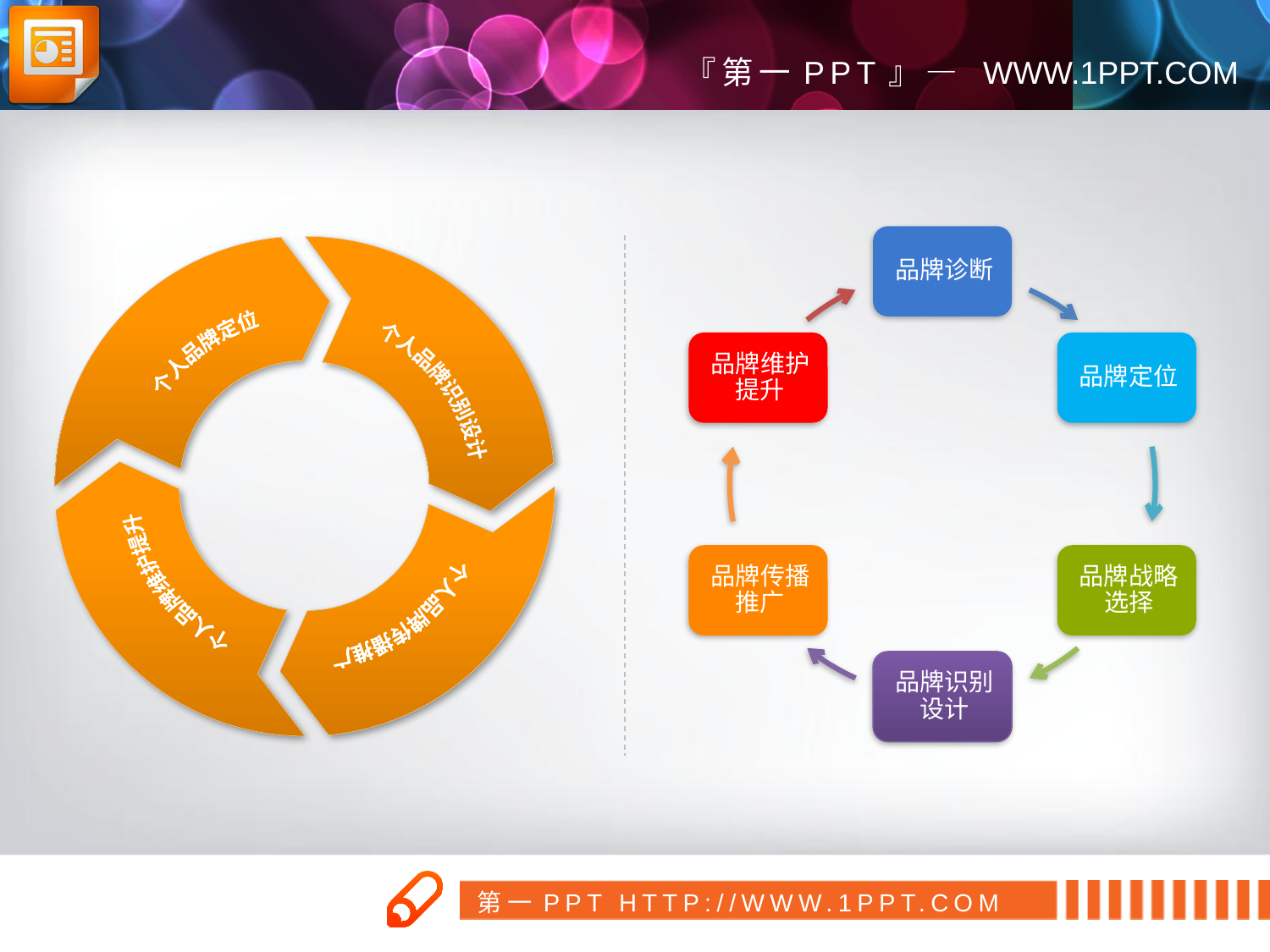

品牌诊断
品牌定位
品牌战略选择
品牌识别设计
品牌传播推广
品牌维护提升

个人品牌识别设计

个人品牌定位
个人品牌维护提升

个人品牌传播推广